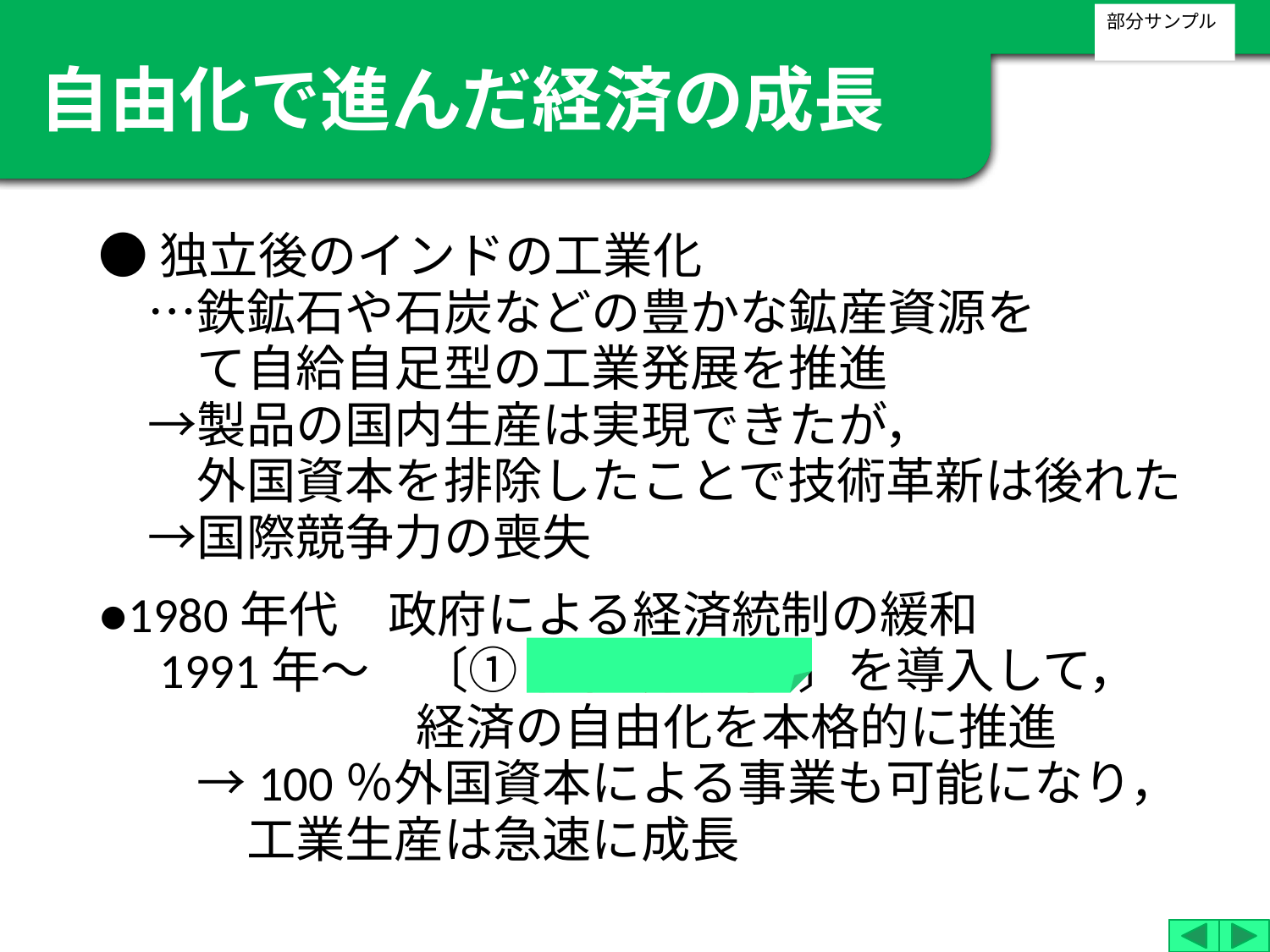

部分サンプル
自由化で進んだ経済の成長
●独立後のインドの工業化
　…鉄鉱石や石炭などの豊かな鉱産資源を
　　て自給自足型の工業発展を推進
　→製品の国内生産は実現できたが，
　　外国資本を排除したことで技術革新は後れた
　→国際競争力の喪失
●1980年代　政府による経済統制の緩和
　1991年〜　〔① 新経済政策  〕を導入して，
　　　　　　  経済の自由化を本格的に推進
　　→100％外国資本による事業も可能になり，
　　　工業生産は急速に成長